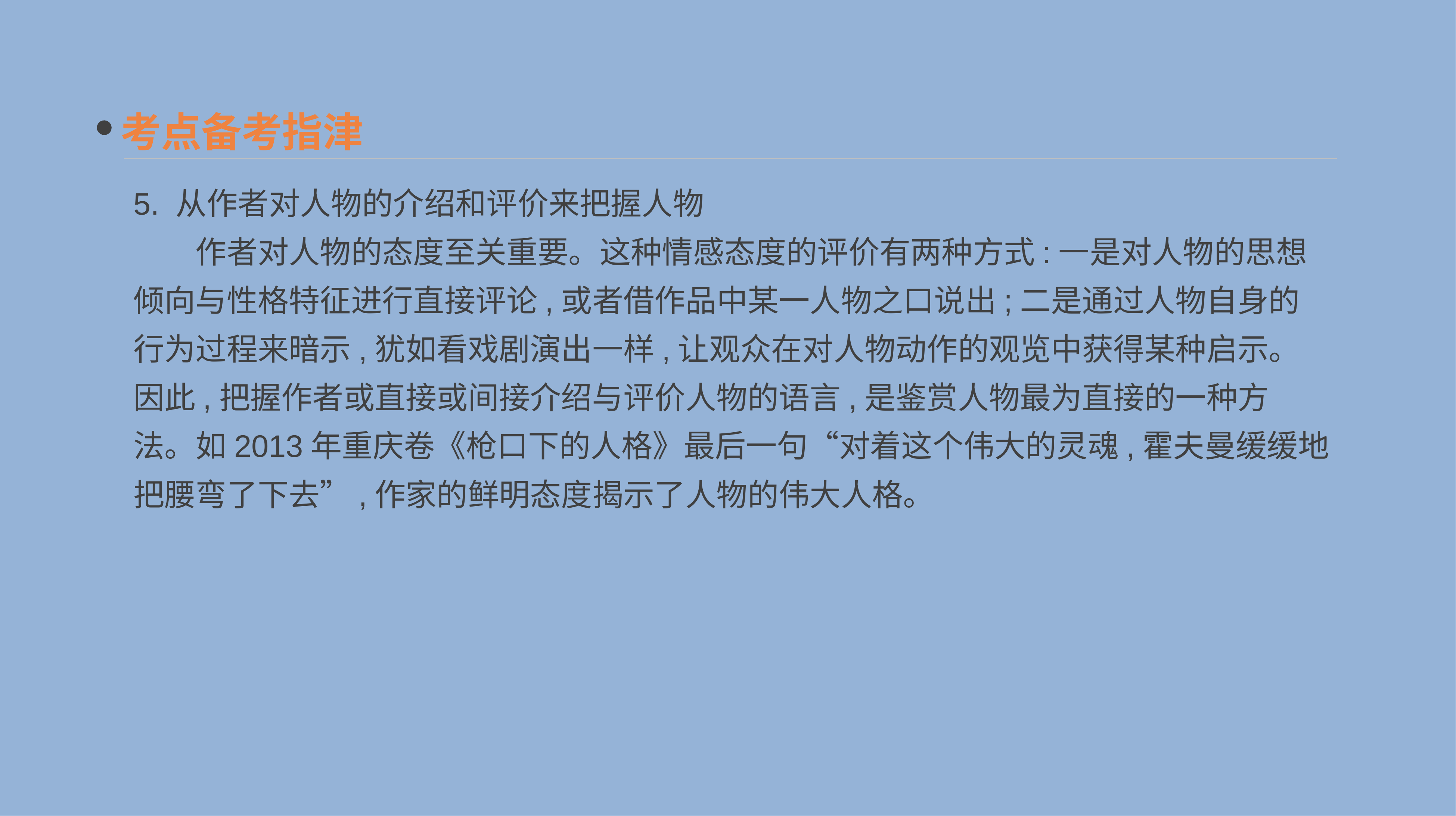

考点备考指津

5. 从作者对人物的介绍和评价来把握人物
　　作者对人物的态度至关重要。这种情感态度的评价有两种方式:一是对人物的思想倾向与性格特征进行直接评论,或者借作品中某一人物之口说出;二是通过人物自身的行为过程来暗示,犹如看戏剧演出一样,让观众在对人物动作的观览中获得某种启示。因此,把握作者或直接或间接介绍与评价人物的语言,是鉴赏人物最为直接的一种方法。如2013年重庆卷《枪口下的人格》最后一句“对着这个伟大的灵魂,霍夫曼缓缓地把腰弯了下去”,作家的鲜明态度揭示了人物的伟大人格。